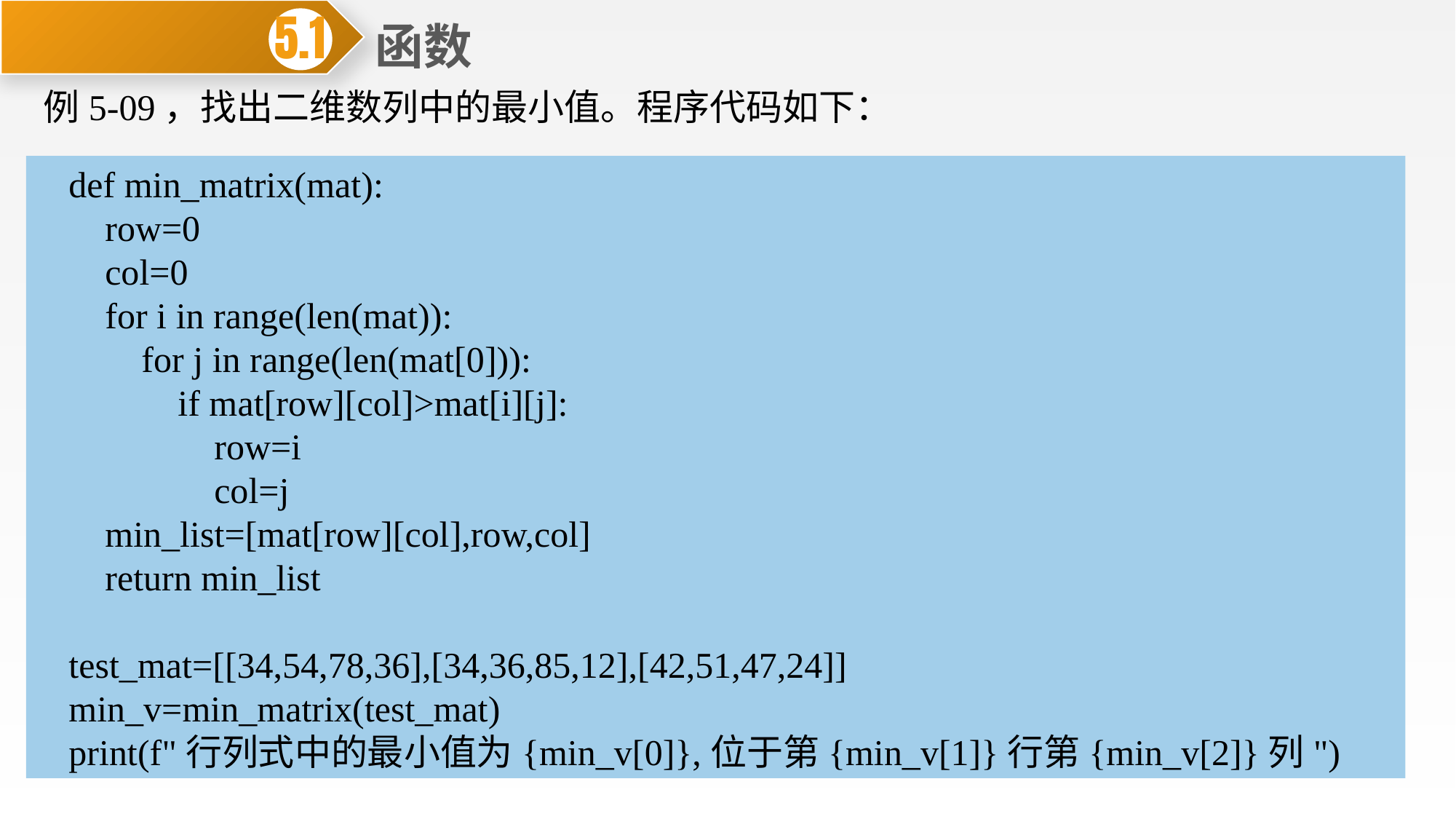

函数

5.1
例5-09，找出二维数列中的最小值。程序代码如下：
def min_matrix(mat):
    row=0
    col=0
    for i in range(len(mat)):
        for j in range(len(mat[0])):
            if mat[row][col]>mat[i][j]:
                row=i
                col=j
    min_list=[mat[row][col],row,col]
    return min_list

test_mat=[[34,54,78,36],[34,36,85,12],[42,51,47,24]]
min_v=min_matrix(test_mat)
print(f"行列式中的最小值为{min_v[0]},位于第{min_v[1]}行第{min_v[2]}列")